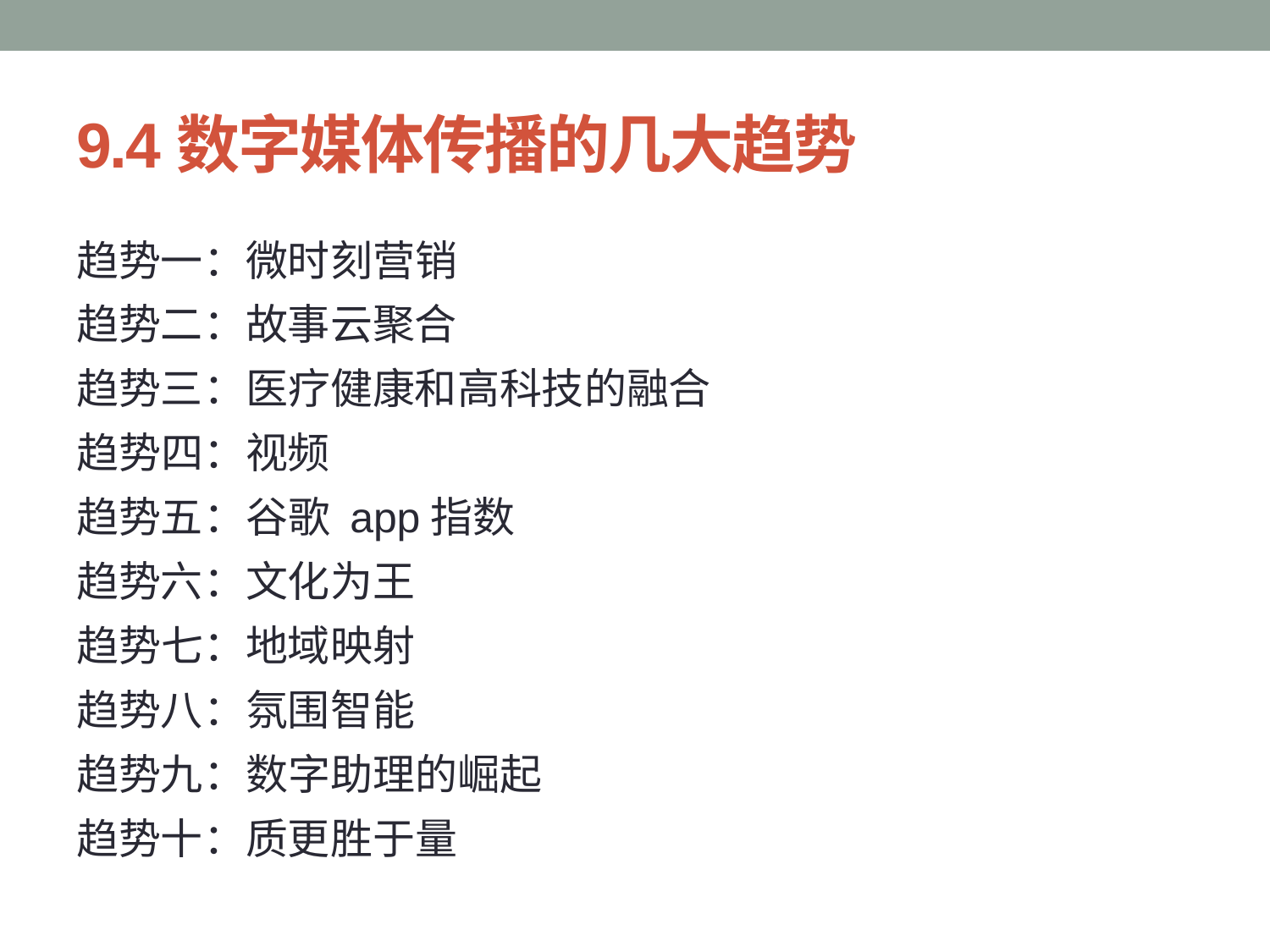

# 9.4数字媒体传播的几大趋势
趋势一：微时刻营销
趋势二：故事云聚合
趋势三：医疗健康和高科技的融合
趋势四：视频
趋势五：谷歌 app指数
趋势六：文化为王
趋势七：地域映射
趋势八：氛围智能
趋势九：数字助理的崛起
趋势十：质更胜于量